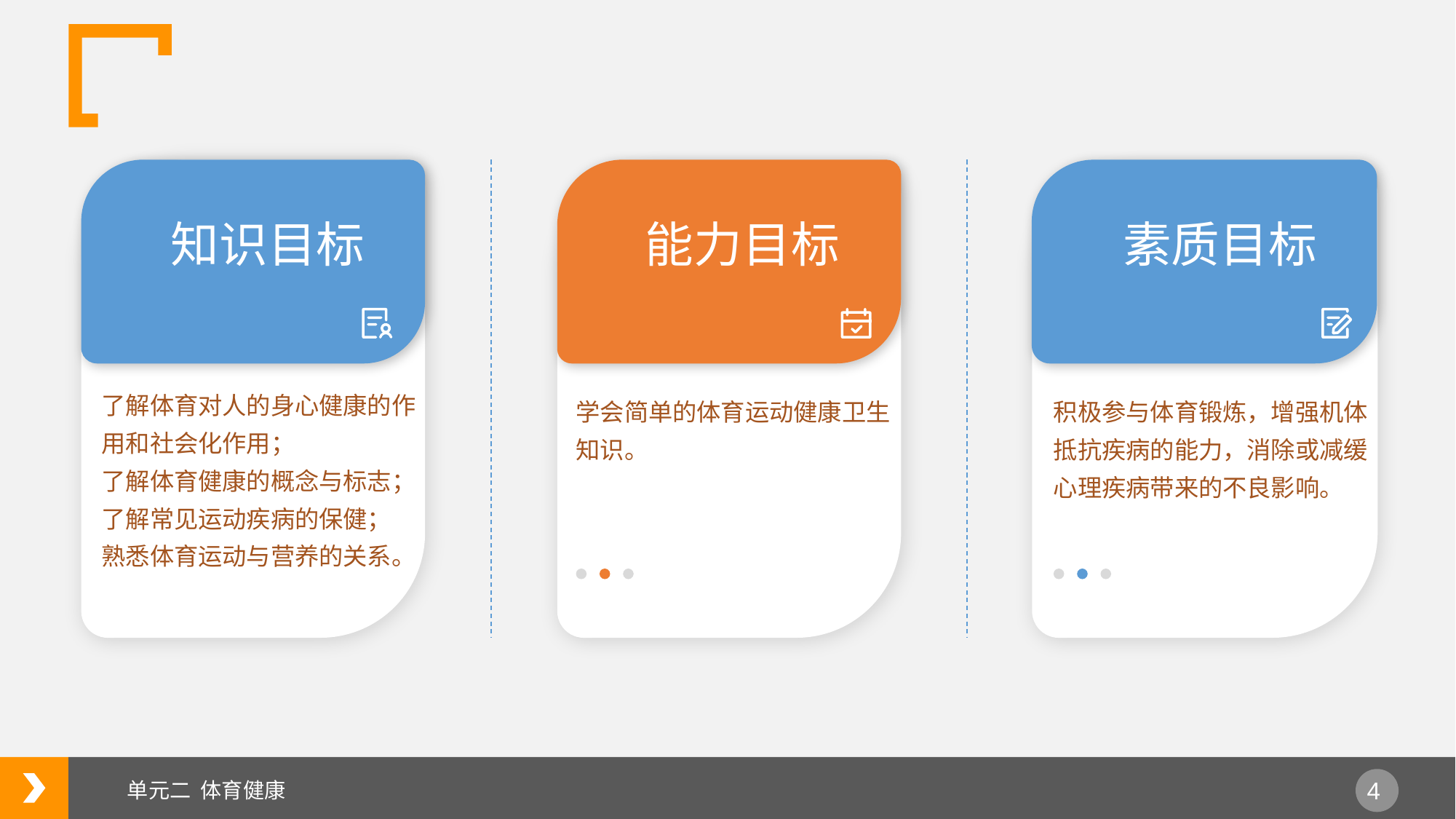

知识目标
能力目标
素质目标

了解体育对人的身心健康的作用和社会化作用；
了解体育健康的概念与标志；了解常见运动疾病的保健；
熟悉体育运动与营养的关系。
学会简单的体育运动健康卫生知识。
积极参与体育锻炼，增强机体抵抗疾病的能力，消除或减缓心理疾病带来的不良影响。

单元二  体育健康